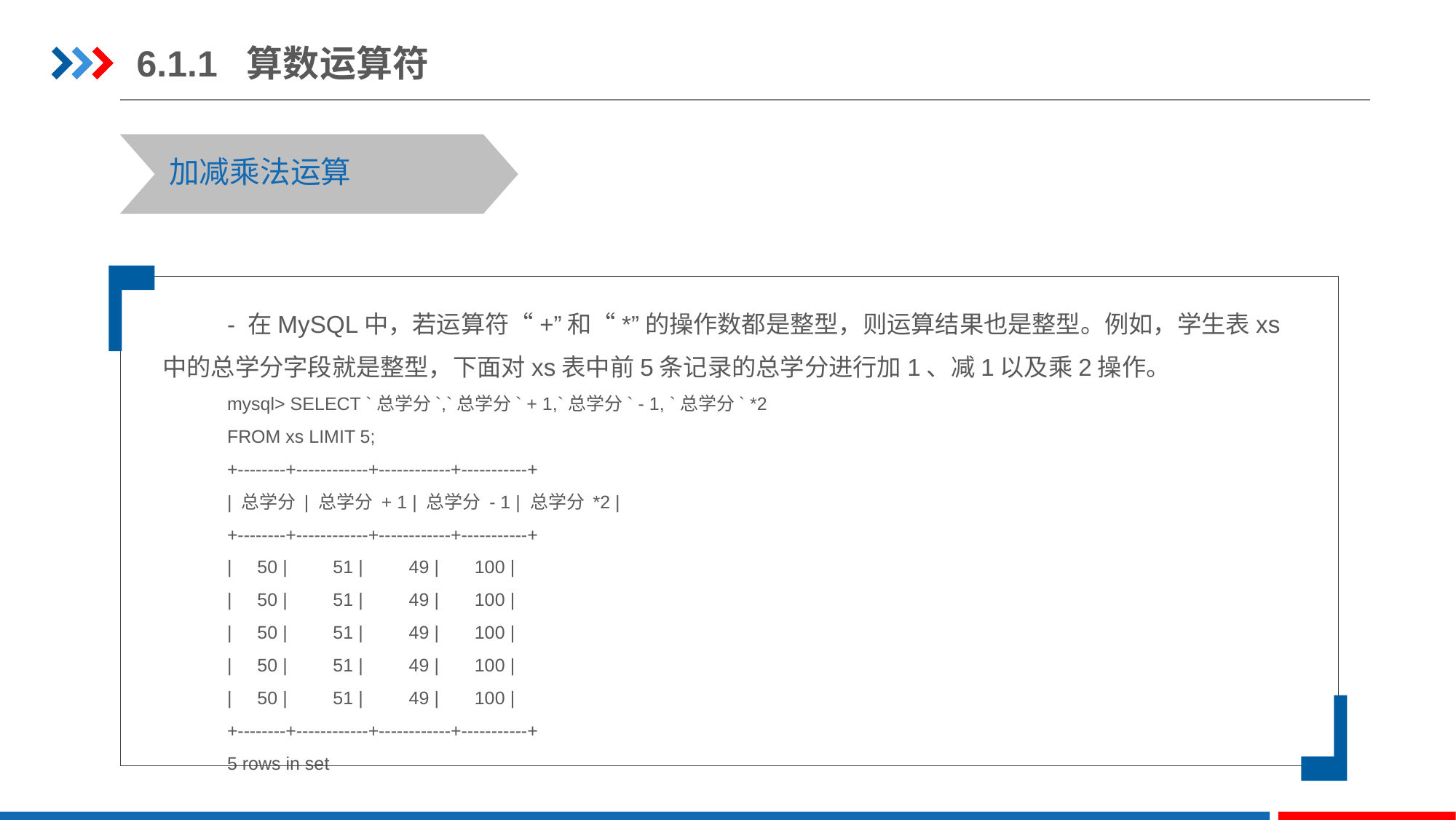

6.1.1  算数运算符

加减乘法运算

- 在MySQL中，若运算符“+”和“*”的操作数都是整型，则运算结果也是整型。例如，学生表xs中的总学分字段就是整型，下面对xs表中前5条记录的总学分进行加1、减1以及乘2操作。
mysql> SELECT `总学分`,`总学分` + 1,`总学分` - 1, `总学分` *2
FROM xs LIMIT 5;
+--------+------------+------------+-----------+
| 总学分 | 总学分 + 1 | 总学分 - 1 | 总学分 *2 |
+--------+------------+------------+-----------+
|     50 |         51 |         49 |       100 |
|     50 |         51 |         49 |       100 |
|     50 |         51 |         49 |       100 |
|     50 |         51 |         49 |       100 |
|     50 |         51 |         49 |       100 |
+--------+------------+------------+-----------+
5 rows in set